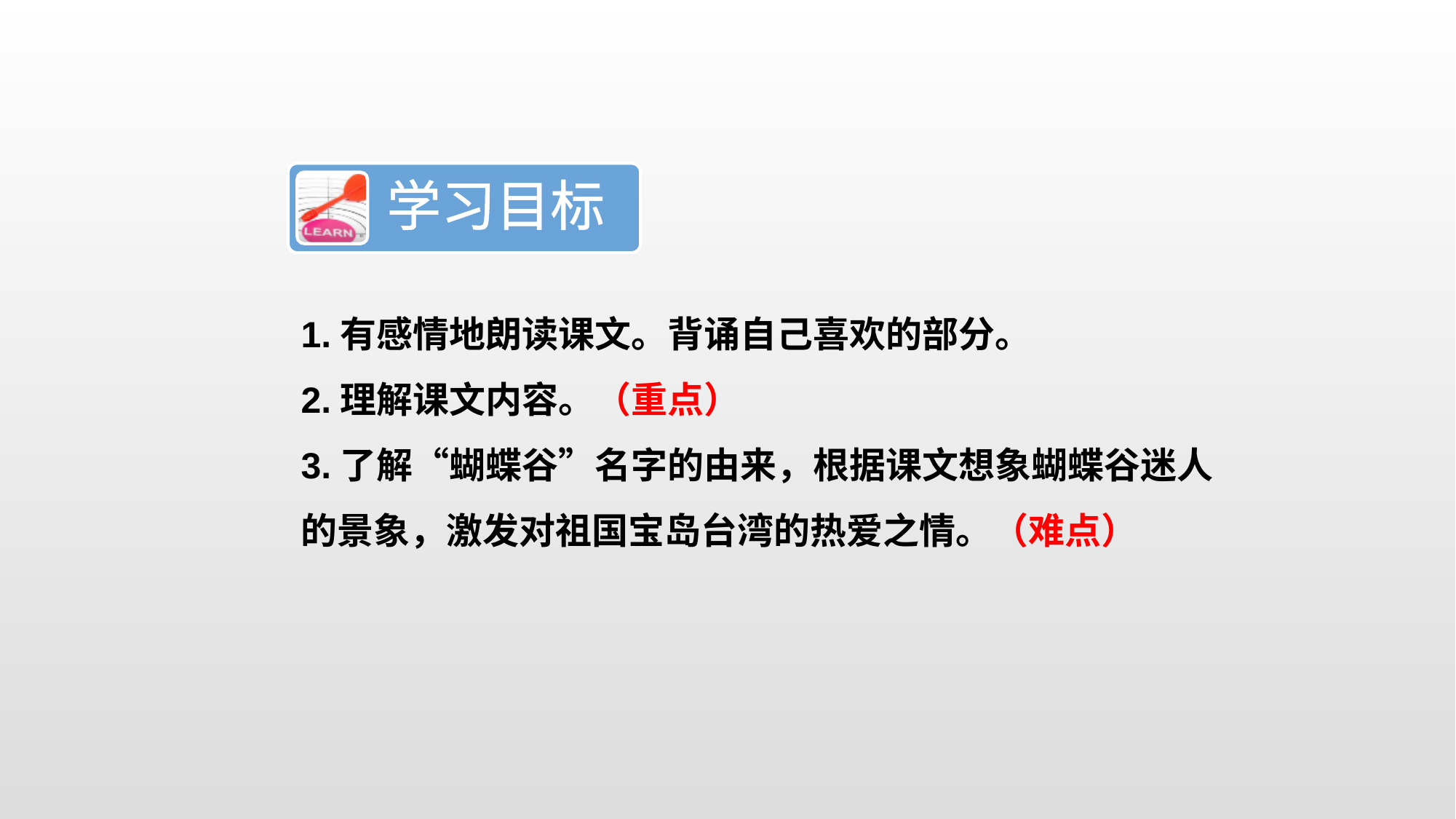

学习目标
1.有感情地朗读课文。背诵自己喜欢的部分。
2.理解课文内容。（重点）
3.了解“蝴蝶谷”名字的由来，根据课文想象蝴蝶谷迷人的景象，激发对祖国宝岛台湾的热爱之情。（难点）